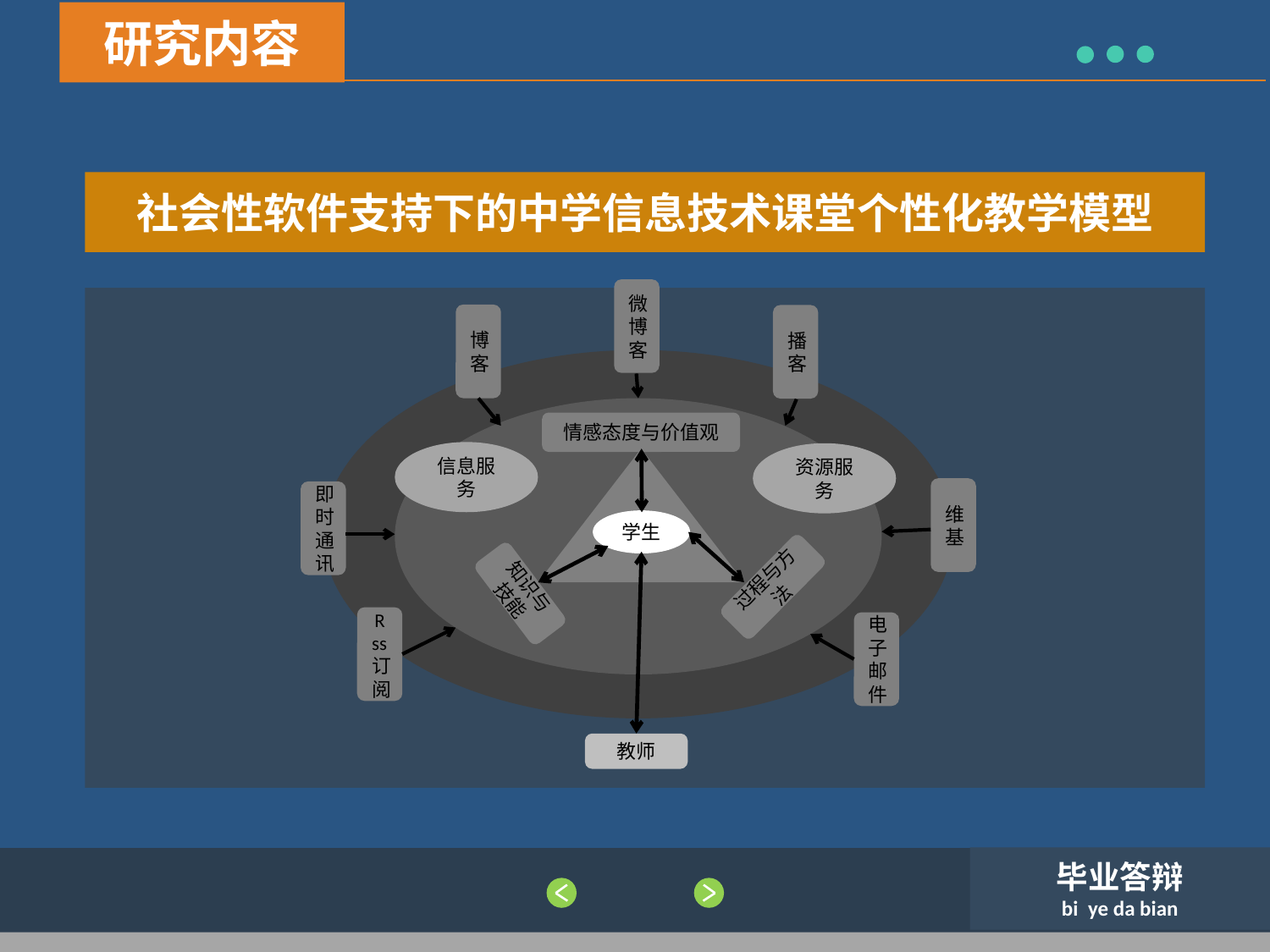

研究内容

社会性软件支持下的中学信息技术课堂个性化教学模型
微博客
博客
播客

情感态度与价值观
信息服务
资源服务

学生
过程与方法
知识与技能
维基
即时通讯
Rss订阅
电子邮件
教师

毕业答辩
bi  ye da bian